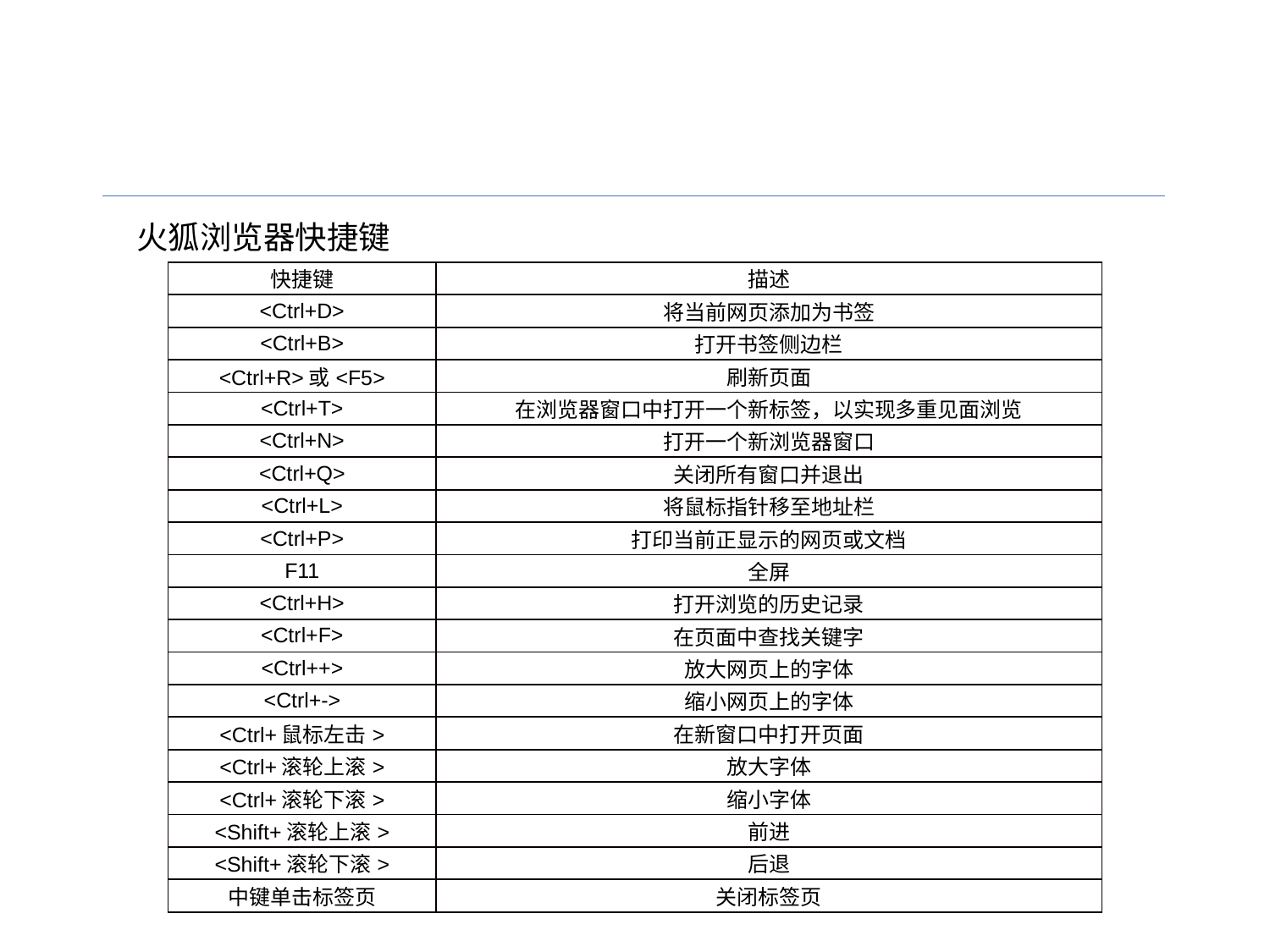

火狐浏览器快捷键
| 快捷键 | 描述 |
| --- | --- |
| <Ctrl+D> | 将当前网页添加为书签 |
| <Ctrl+B> | 打开书签侧边栏 |
| <Ctrl+R>或<F5> | 刷新页面 |
| <Ctrl+T> | 在浏览器窗口中打开一个新标签，以实现多重见面浏览 |
| <Ctrl+N> | 打开一个新浏览器窗口 |
| <Ctrl+Q> | 关闭所有窗口并退出 |
| <Ctrl+L> | 将鼠标指针移至地址栏 |
| <Ctrl+P> | 打印当前正显示的网页或文档 |
| F11 | 全屏 |
| <Ctrl+H> | 打开浏览的历史记录 |
| <Ctrl+F> | 在页面中查找关键字 |
| <Ctrl++> | 放大网页上的字体 |
| <Ctrl+-> | 缩小网页上的字体 |
| <Ctrl+鼠标左击> | 在新窗口中打开页面 |
| <Ctrl+滚轮上滚> | 放大字体 |
| <Ctrl+滚轮下滚> | 缩小字体 |
| <Shift+滚轮上滚> | 前进 |
| <Shift+滚轮下滚> | 后退 |
| 中键单击标签页 | 关闭标签页 |